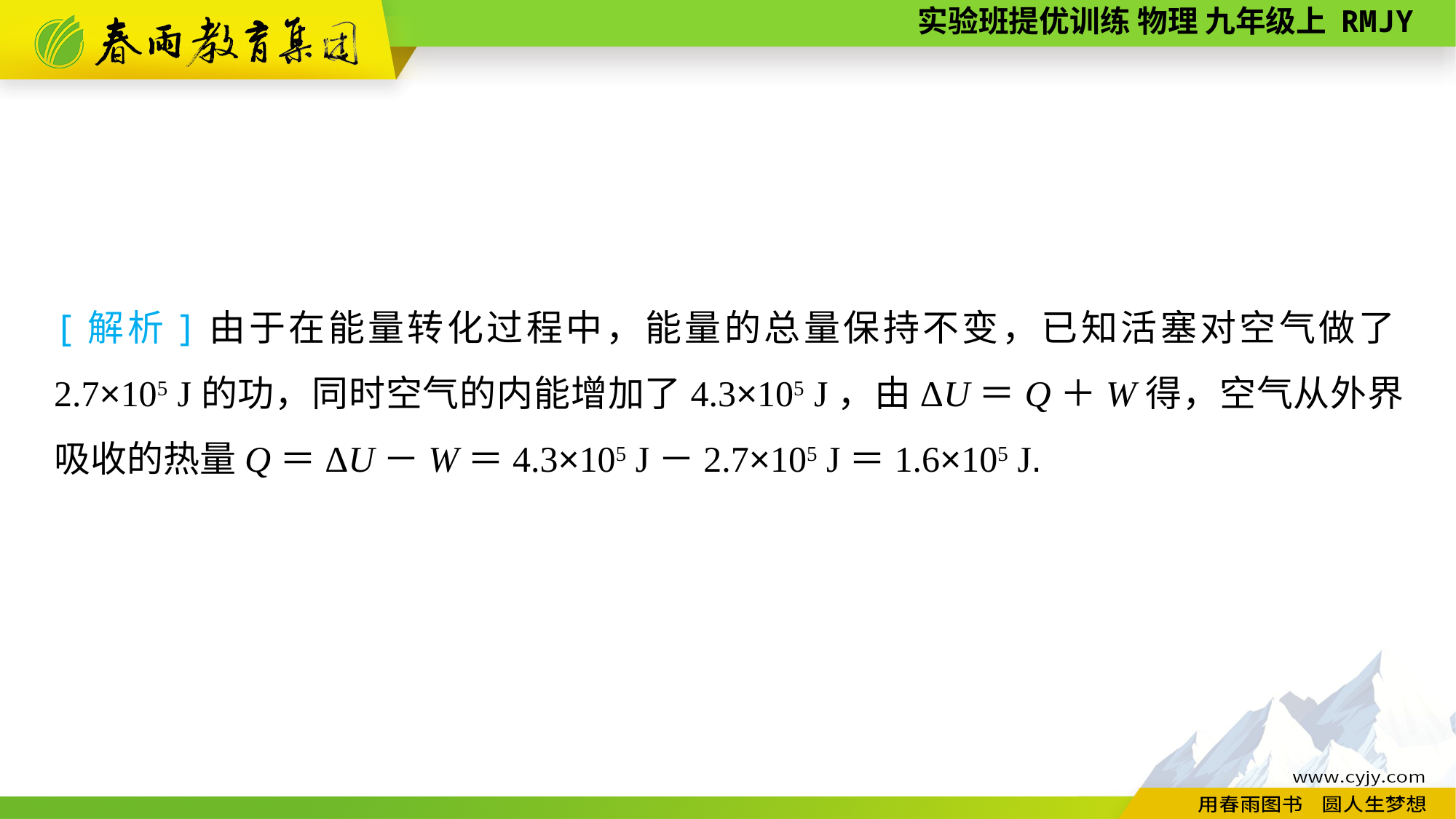

[解析]由于在能量转化过程中，能量的总量保持不变，已知活塞对空气做了2.7×105 J的功，同时空气的内能增加了4.3×105 J，由ΔU＝Q＋W得，空气从外界吸收的热量Q＝ΔU－W＝4.3×105 J－2.7×105 J＝1.6×105 J.